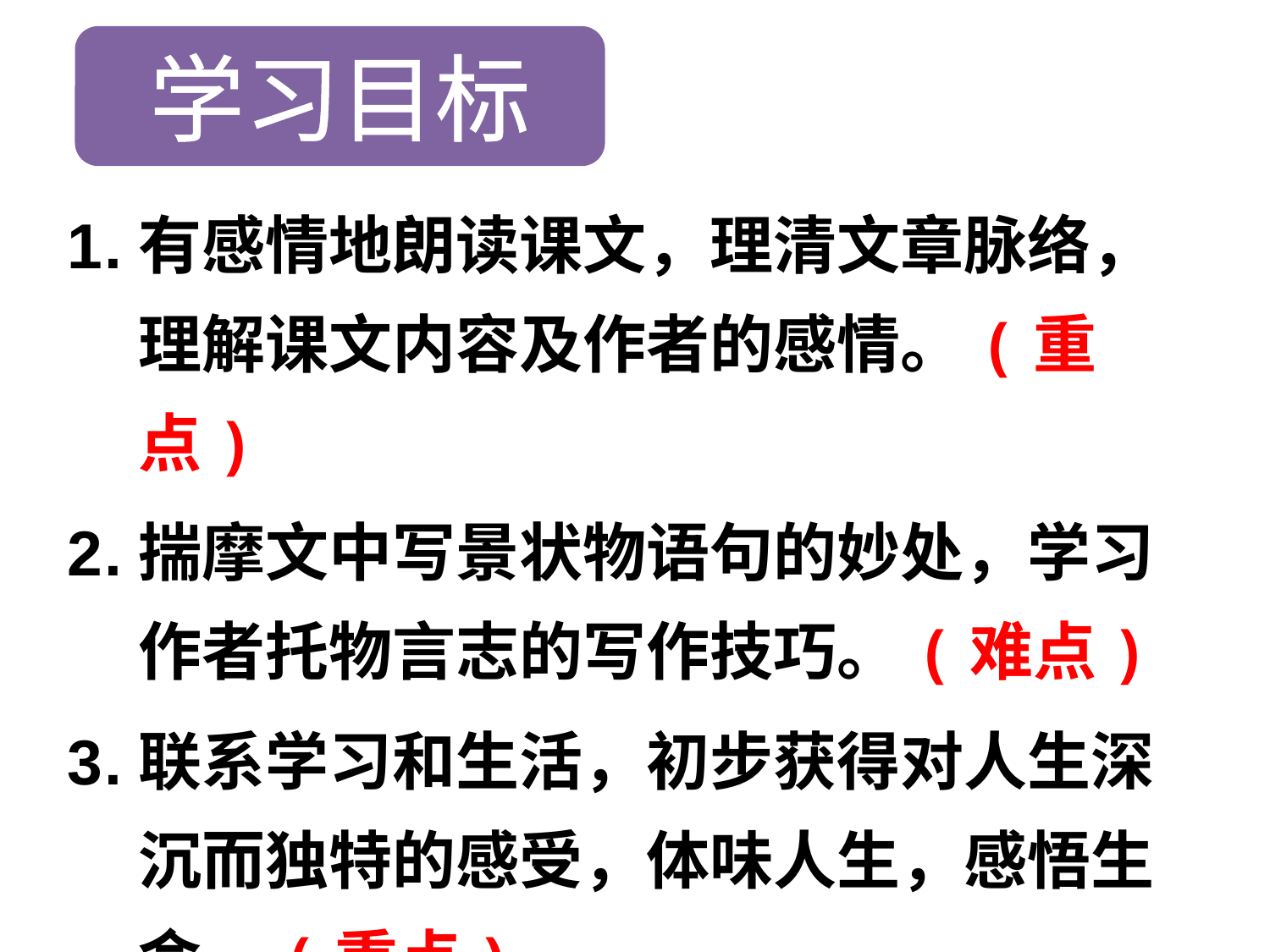

学习目标
有感情地朗读课文，理清文章脉络，理解课文内容及作者的感情。(重点)
揣摩文中写景状物语句的妙处，学习作者托物言志的写作技巧。(难点)
联系学习和生活，初步获得对人生深沉而独特的感受，体味人生，感悟生命。(重点)